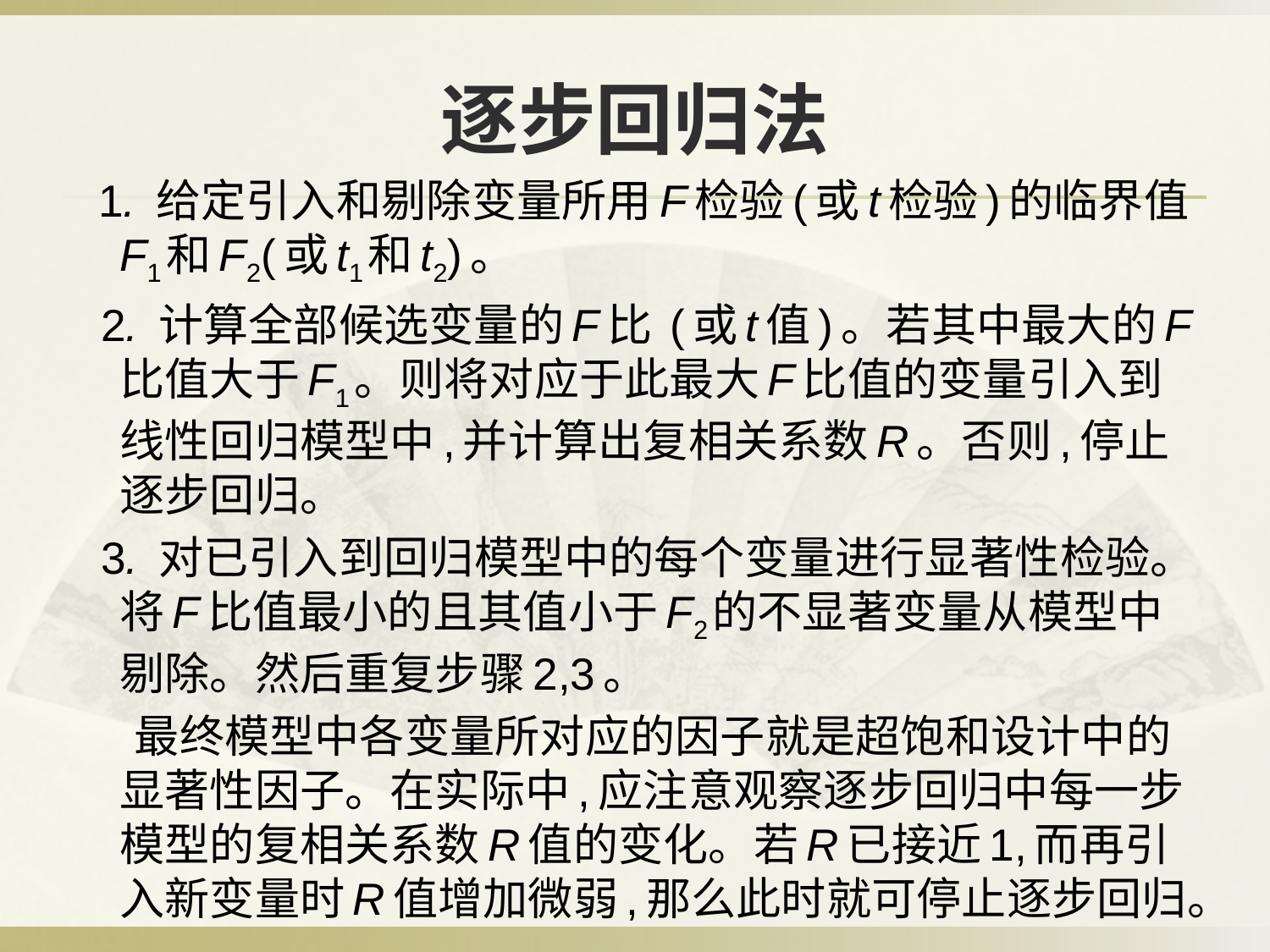

# 逐步回归法
  1. 给定引入和剔除变量所用F检验(或t检验)的临界值F1和F2(或t1和t2)。
  2. 计算全部候选变量的F比 (或t值)。若其中最大的F比值大于F1。则将对应于此最大F比值的变量引入到线性回归模型中,并计算出复相关系数R。否则,停止逐步回归。
  3. 对已引入到回归模型中的每个变量进行显著性检验。将F比值最小的且其值小于F2的不显著变量从模型中剔除。然后重复步骤2,3。
     最终模型中各变量所对应的因子就是超饱和设计中的显著性因子。在实际中,应注意观察逐步回归中每一步模型的复相关系数R值的变化。若R已接近1,而再引入新变量时R值增加微弱,那么此时就可停止逐步回归。